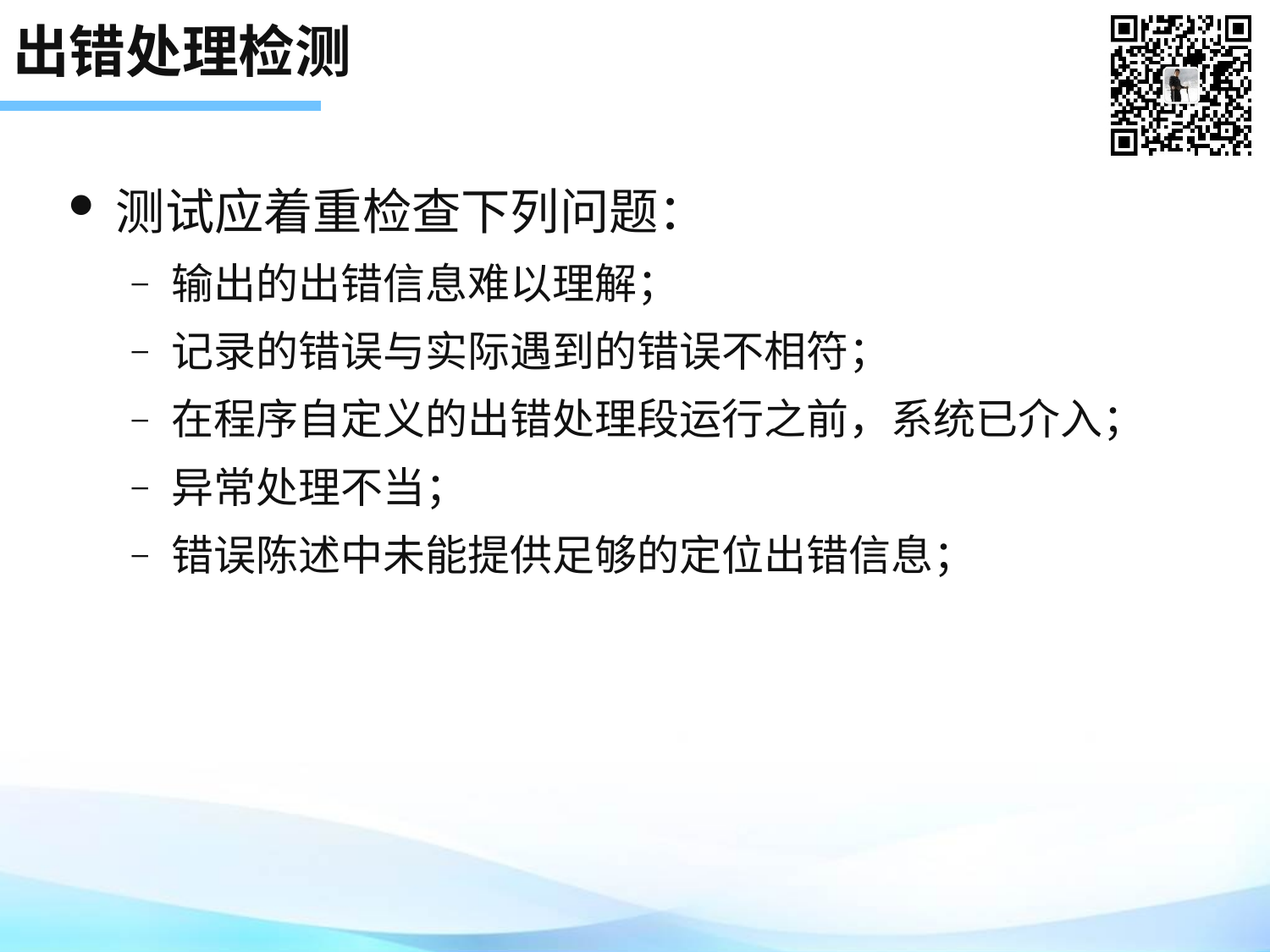

# 出错处理检测
测试应着重检查下列问题：
输出的出错信息难以理解；
记录的错误与实际遇到的错误不相符；
在程序自定义的出错处理段运行之前，系统已介入；
异常处理不当；
错误陈述中未能提供足够的定位出错信息；